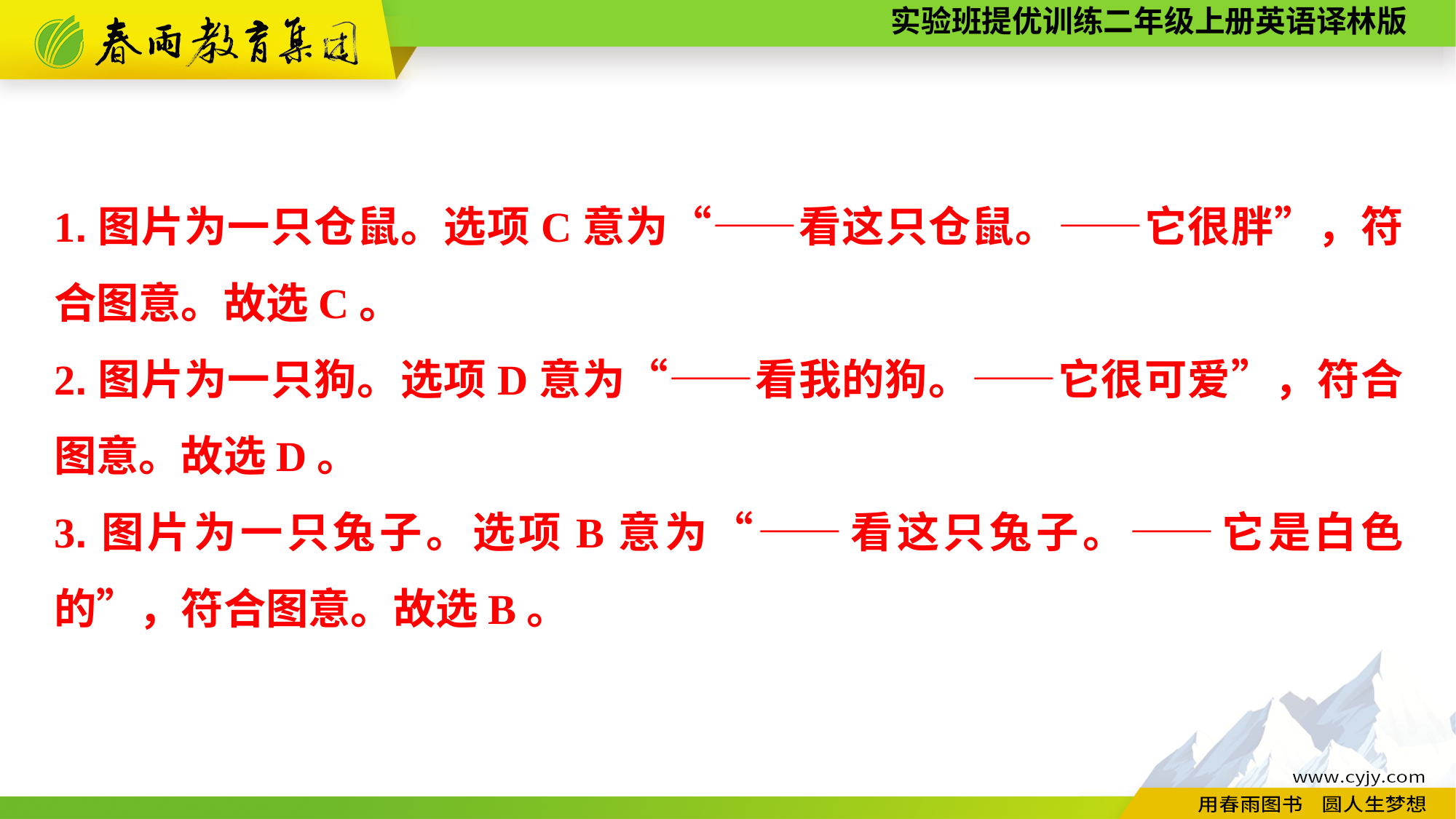

1.图片为一只仓鼠。选项C意为“——看这只仓鼠。——它很胖”，符合图意。故选C。
2.图片为一只狗。选项D意为“——看我的狗。——它很可爱”，符合图意。故选D。
3.图片为一只兔子。选项B意为“——看这只兔子。——它是白色的”，符合图意。故选B。